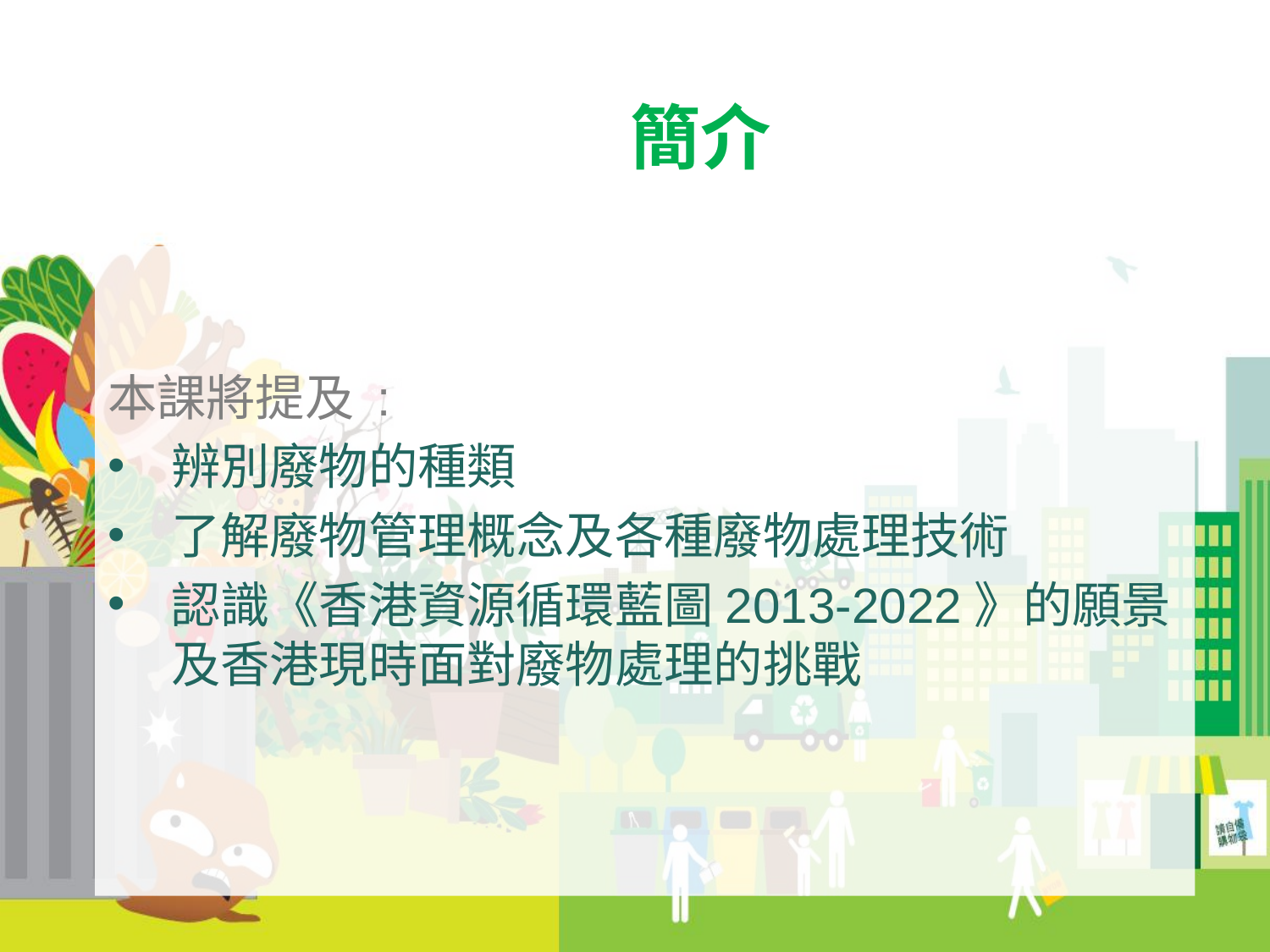

簡介

本課將提及 :
辨別廢物的種類
了解廢物管理概念及各種廢物處理技術
認識《香港資源循環藍圖2013-2022》的願景及香港現時面對廢物處理的挑戰